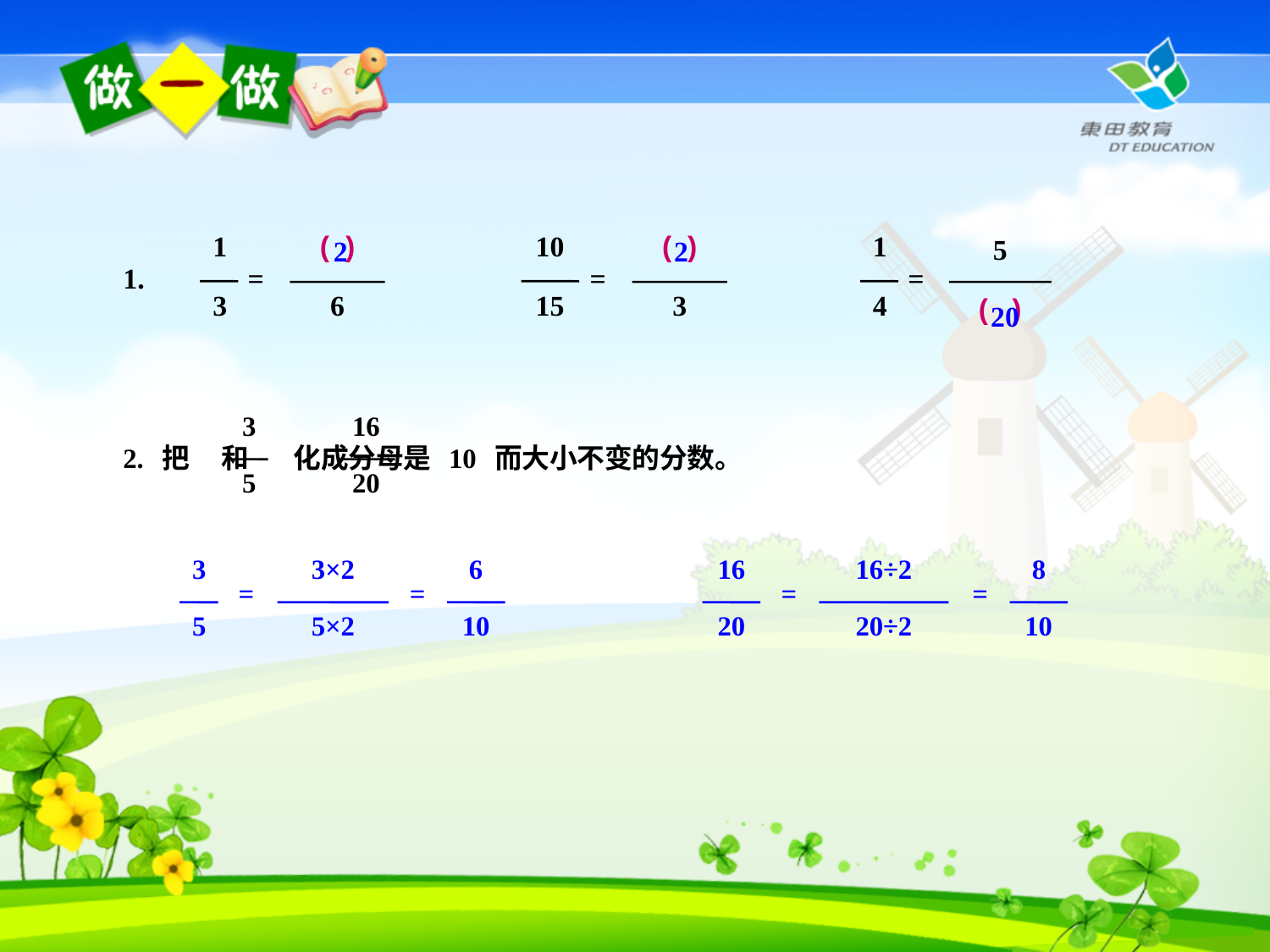

1
3

(  )
6

=
10
15

(  )
3

=
1
4

=
5
(   )

1.
2
2
20
3
5

16
20

2. 把     和       化成分母是 10 而大小不变的分数。
3
5

3×2
5×2
=

6
10

=
16
20

16÷2
20÷2

=
8
10

=